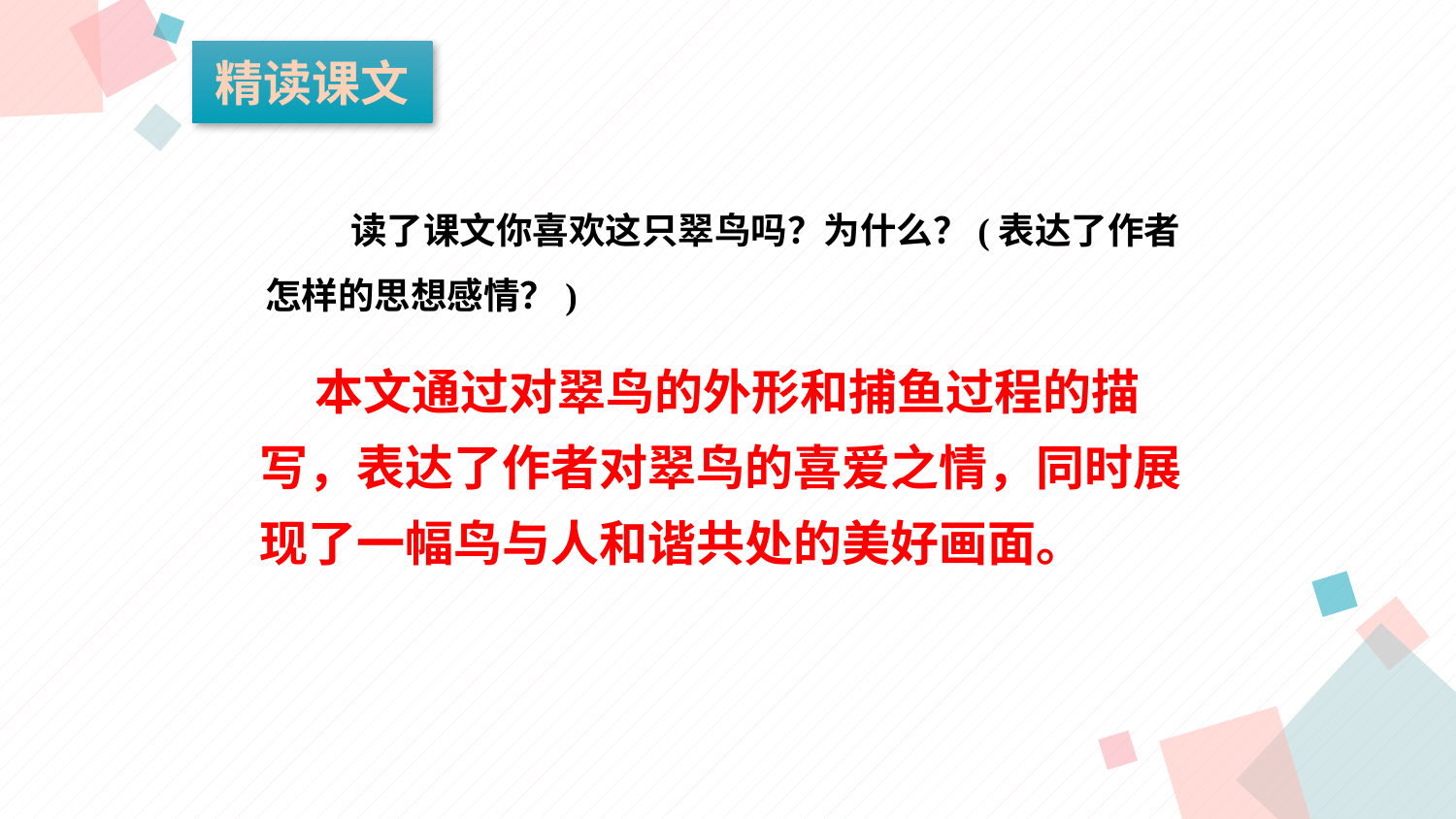

精读课文
读了课文你喜欢这只翠鸟吗？为什么？(表达了作者怎样的思想感情？)
    本文通过对翠鸟的外形和捕鱼过程的描写，表达了作者对翠鸟的喜爱之情，同时展现了一幅鸟与人和谐共处的美好画面。